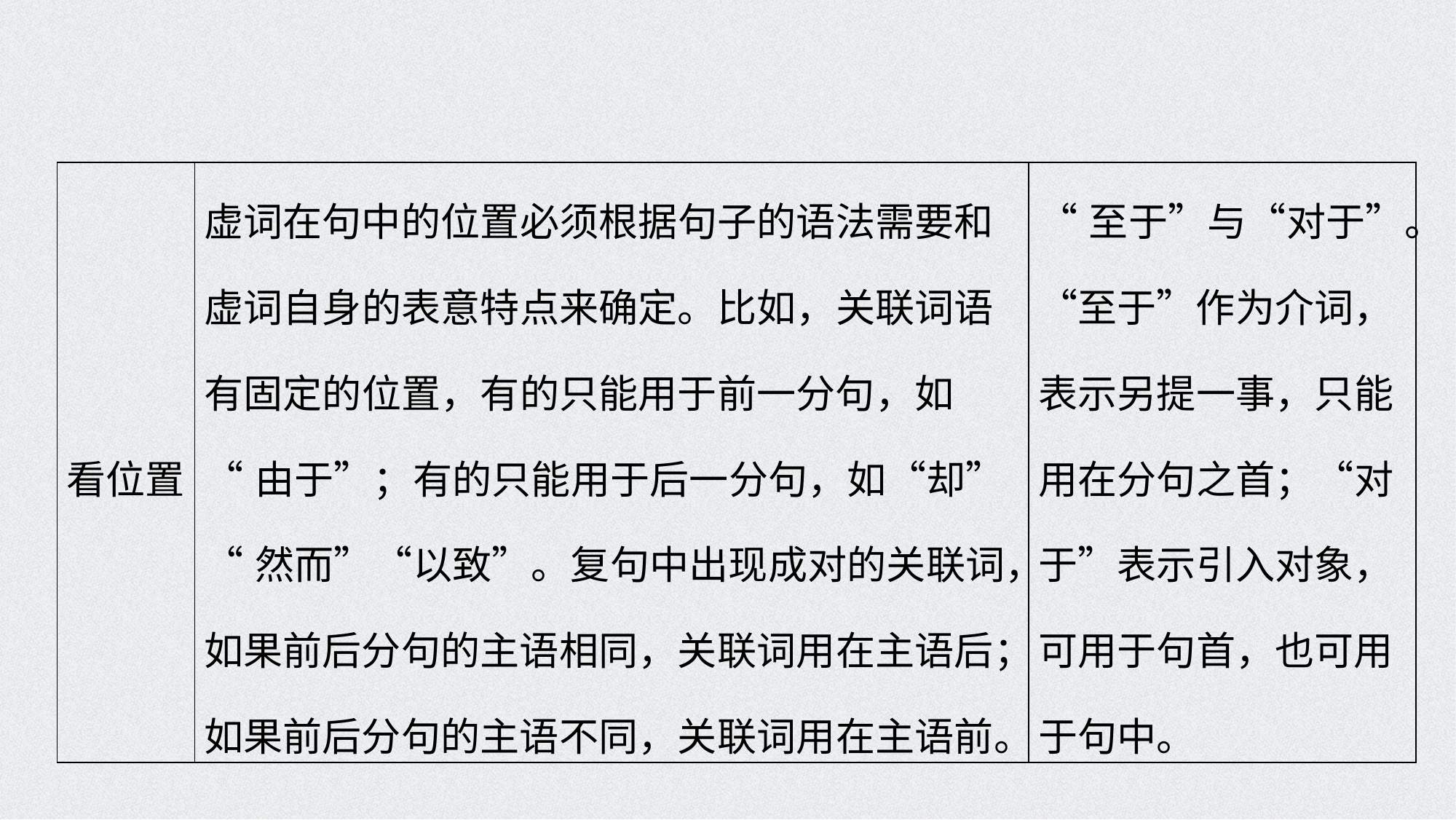

| 看位置 | 虚词在句中的位置必须根据句子的语法需要和虚词自身的表意特点来确定。比如，关联词语有固定的位置，有的只能用于前一分句，如 “由于”；有的只能用于后一分句，如“却” “然而”“以致”。复句中出现成对的关联词，如果前后分句的主语相同，关联词用在主语后；如果前后分句的主语不同，关联词用在主语前。 | “至于”与“对于”。“至于”作为介词，表示另提一事，只能用在分句之首；“对于”表示引入对象，可用于句首，也可用于句中。 |
| --- | --- | --- |